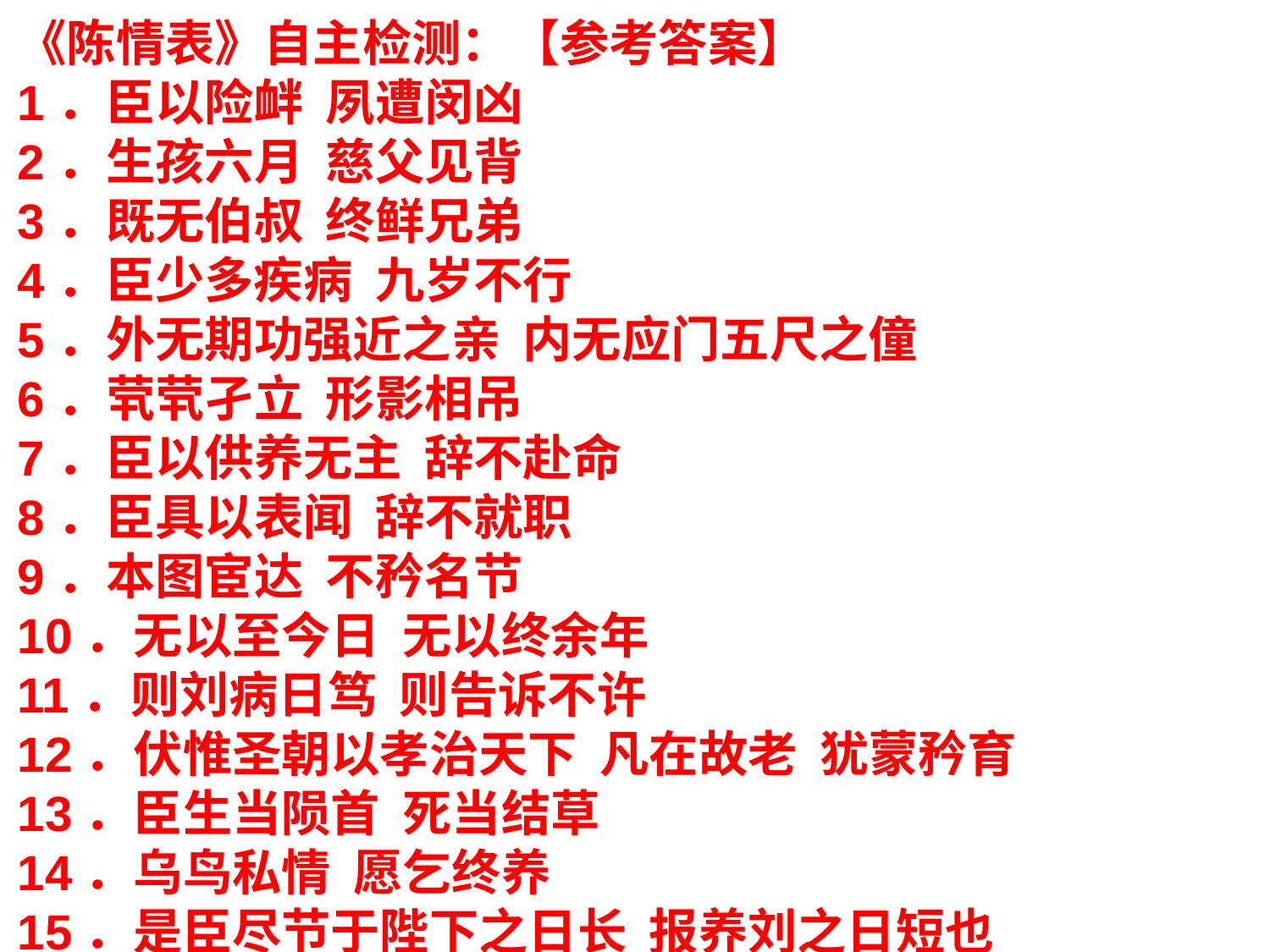

《陈情表》自主检测：【参考答案】
1．臣以险衅  夙遭闵凶
2．生孩六月  慈父见背
3．既无伯叔  终鲜兄弟
4．臣少多疾病  九岁不行
5．外无期功强近之亲  内无应门五尺之僮
6．茕茕孑立  形影相吊
7．臣以供养无主  辞不赴命
8．臣具以表闻  辞不就职
9．本图宦达  不矜名节
10．无以至今日  无以终余年
11．则刘病日笃  则告诉不许
12．伏惟圣朝以孝治天下  凡在故老  犹蒙矜育
13．臣生当陨首  死当结草
14．乌鸟私情  愿乞终养
15．是臣尽节于陛下之日长  报养刘之日短也